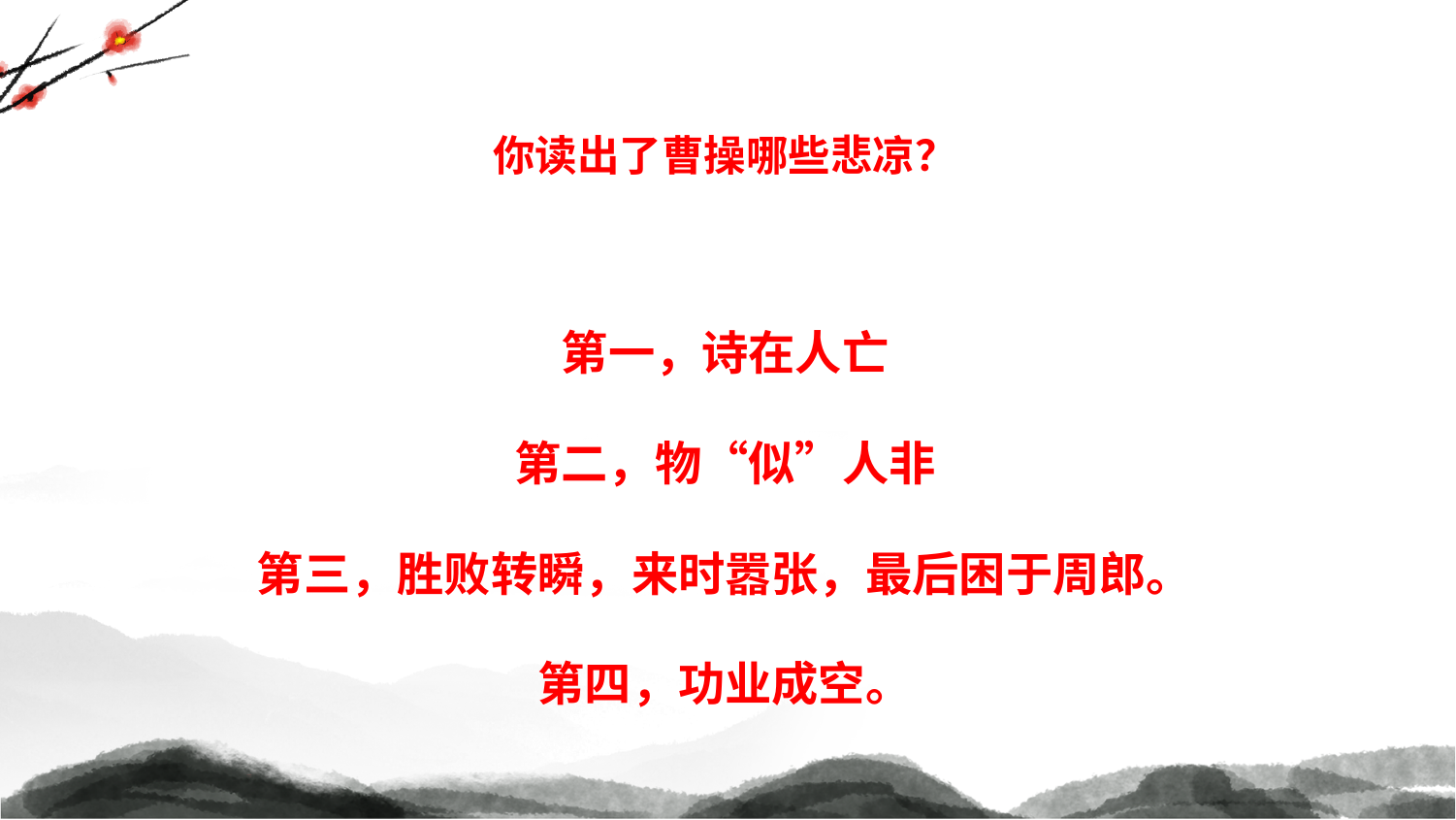

你读出了曹操哪些悲凉？
第一，诗在人亡
第二，物“似”人非
第三，胜败转瞬，来时嚣张，最后困于周郎。
第四，功业成空。